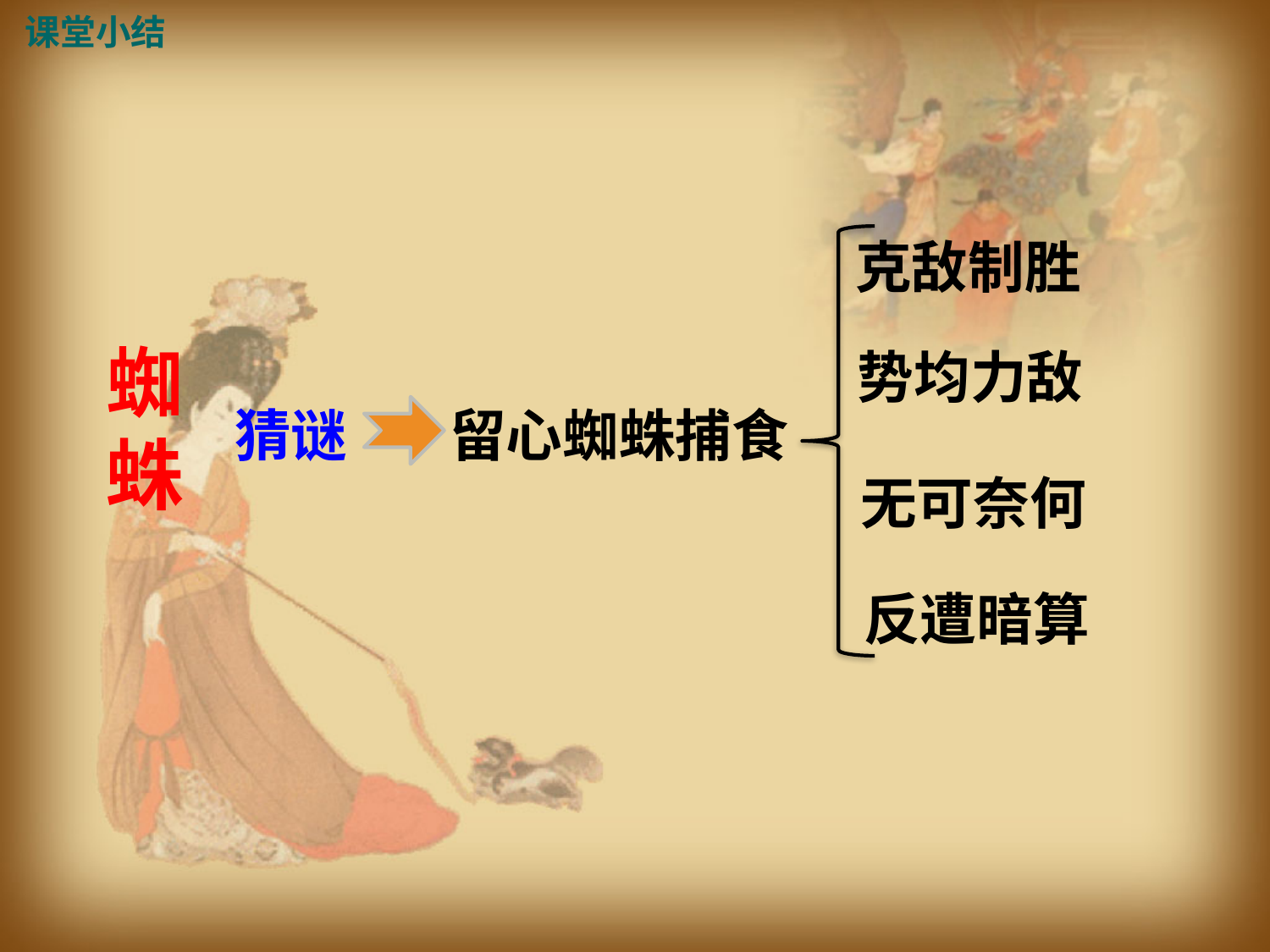

课堂小结
克敌制胜

蜘蛛
势均力敌
猜谜
留心蜘蛛捕食

无可奈何
反遭暗算